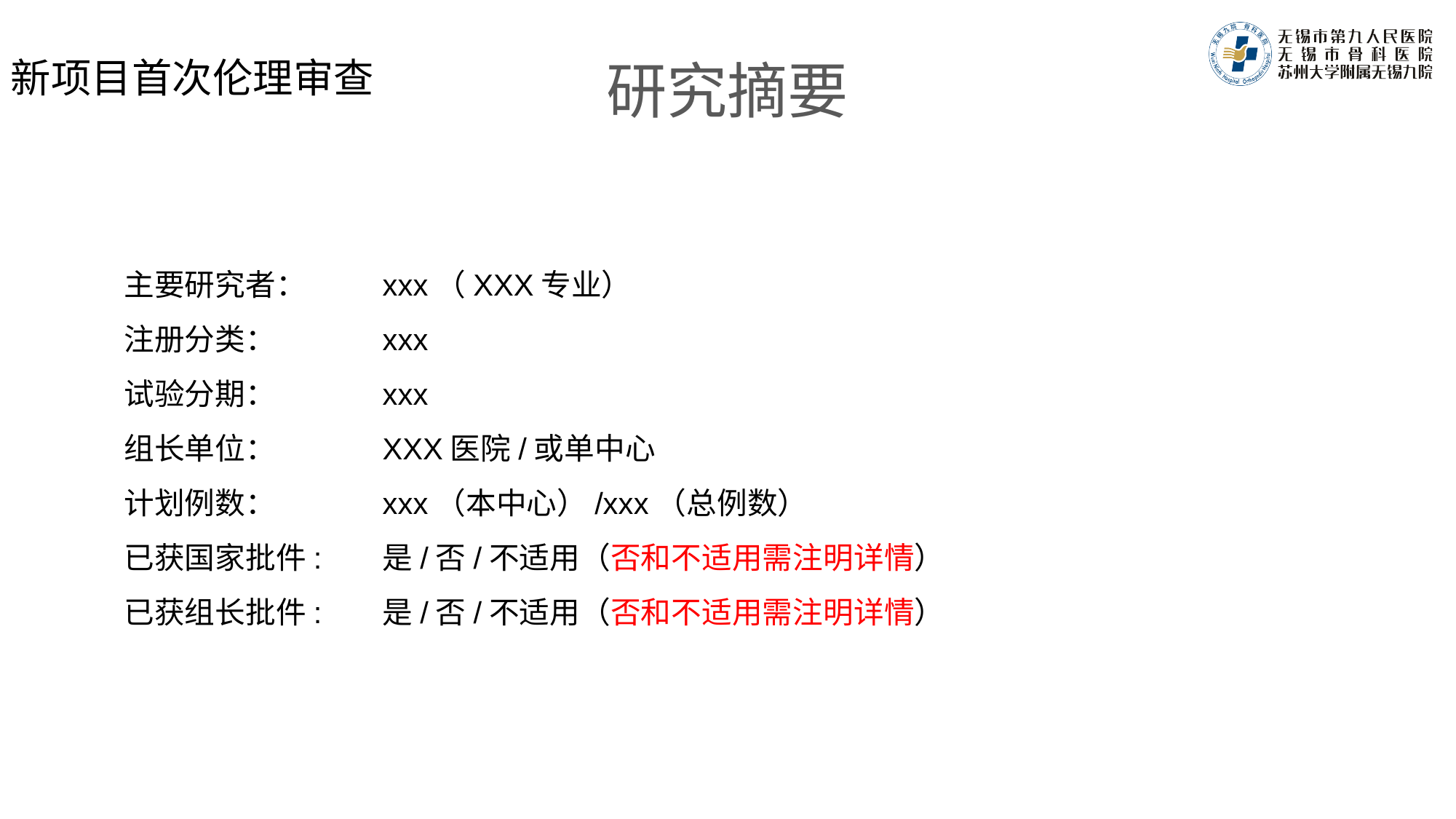

新项目首次伦理审查
研究摘要
主要研究者：
注册分类：
试验分期：
组长单位：
计划例数：
已获国家批件:
已获组长批件:

xxx（XXX专业）
xxx
xxx
XXX医院/或单中心
xxx（本中心）/xxx（总例数）
是/否/不适用（否和不适用需注明详情）
是/否/不适用（否和不适用需注明详情）